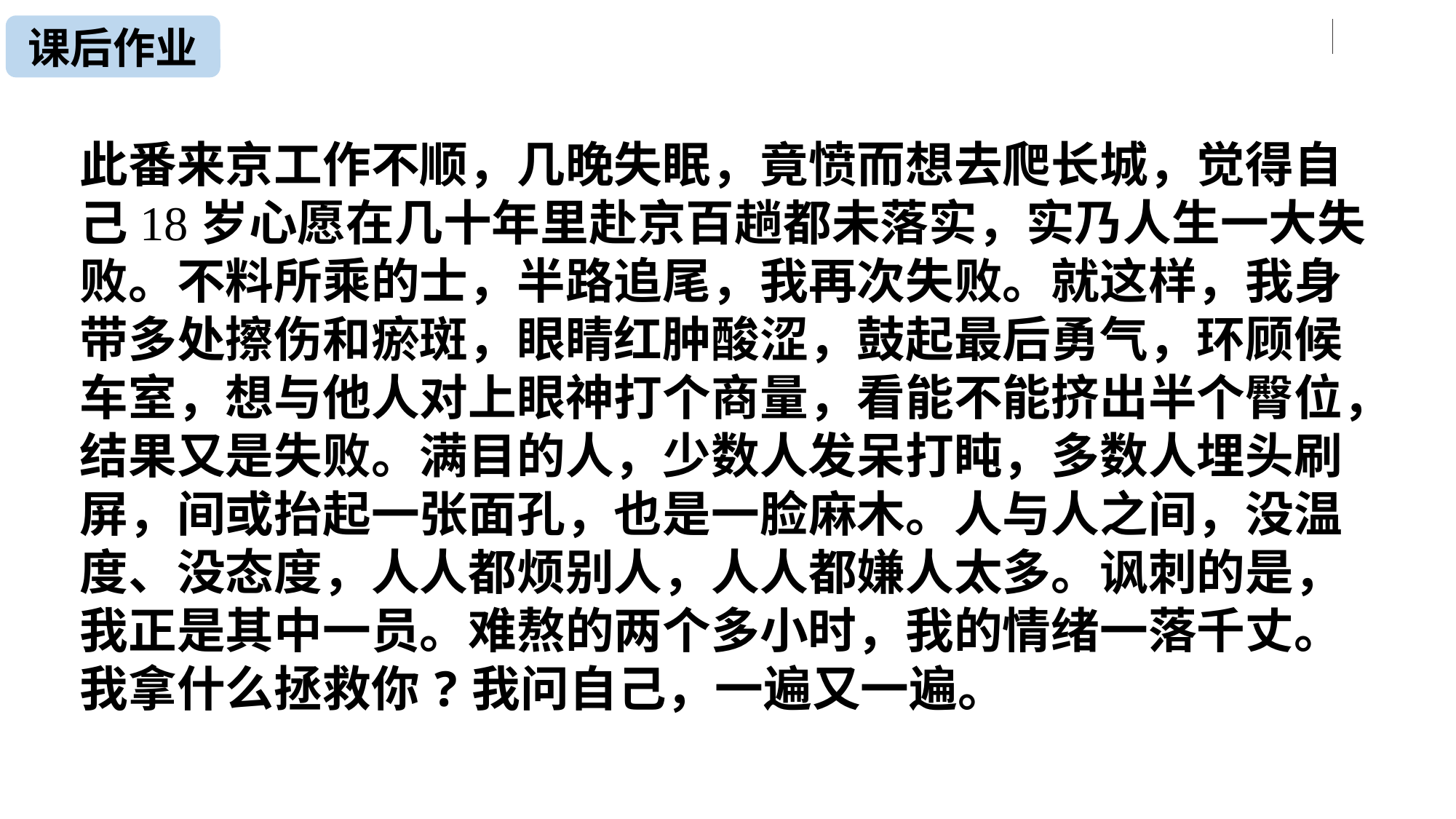

课后作业
此番来京工作不顺，几晚失眠，竟愤而想去爬长城，觉得自己18岁心愿在几十年里赴京百趟都未落实，实乃人生一大失败。不料所乘的士，半路追尾，我再次失败。就这样，我身带多处擦伤和瘀斑，眼睛红肿酸涩，鼓起最后勇气，环顾候车室，想与他人对上眼神打个商量，看能不能挤出半个臀位，结果又是失败。满目的人，少数人发呆打盹，多数人埋头刷屏，间或抬起一张面孔，也是一脸麻木。人与人之间，没温度、没态度，人人都烦别人，人人都嫌人太多。讽刺的是，我正是其中一员。难熬的两个多小时，我的情绪一落千丈。我拿什么拯救你?我问自己，一遍又一遍。